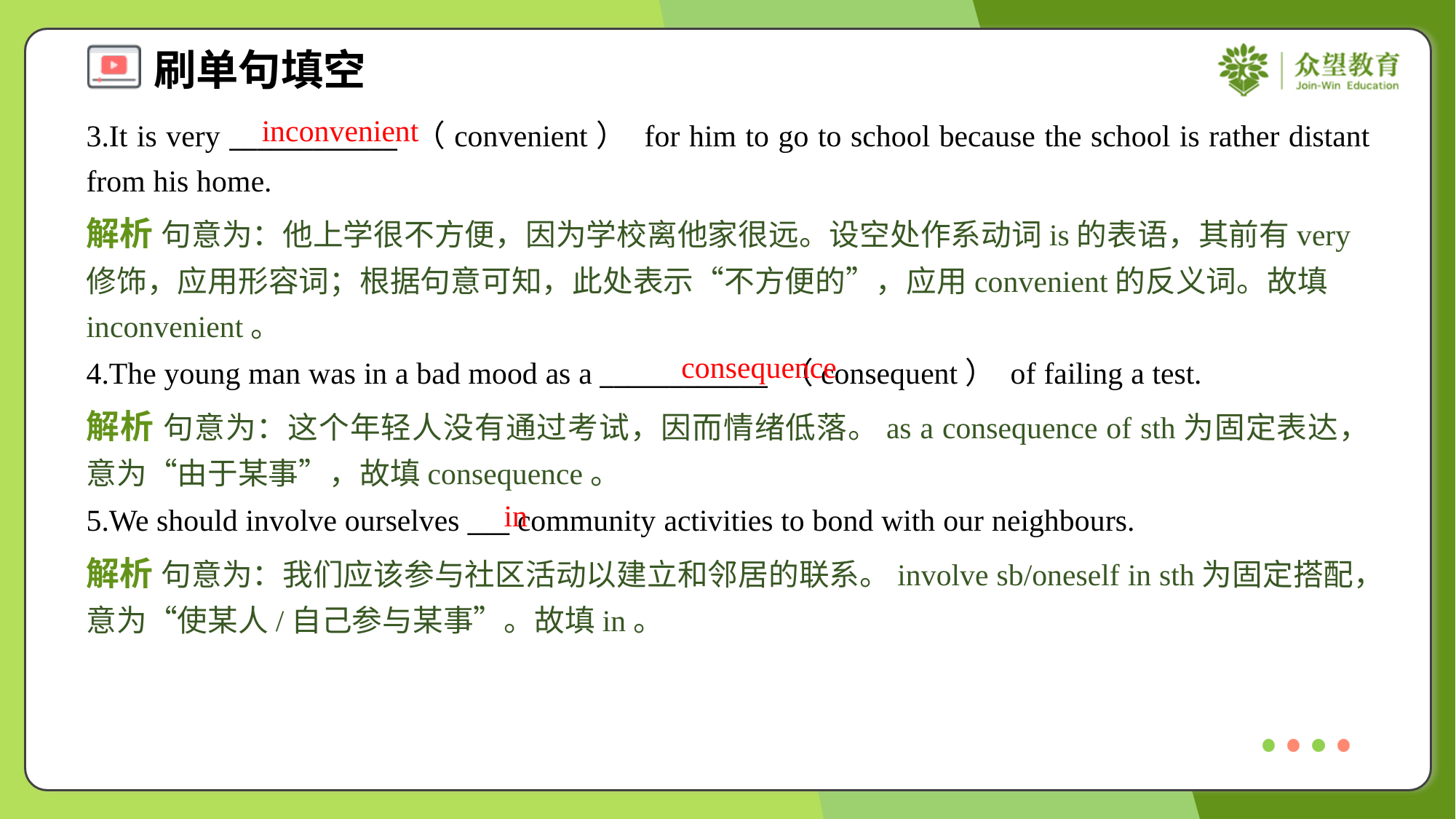

inconvenient
3.It is very ____________ （convenient） for him to go to school because the school is rather distant from his home.
解析 句意为：他上学很不方便，因为学校离他家很远。设空处作系动词is的表语，其前有very修饰，应用形容词；根据句意可知，此处表示“不方便的”，应用convenient的反义词。故填inconvenient。
consequence
4.The young man was in a bad mood as a ____________ （consequent） of failing a test.
解析 句意为：这个年轻人没有通过考试，因而情绪低落。as a consequence of sth为固定表达，意为“由于某事”，故填consequence。
in
5.We should involve ourselves ___ community activities to bond with our neighbours.
解析 句意为：我们应该参与社区活动以建立和邻居的联系。involve sb/oneself in sth为固定搭配，意为“使某人/自己参与某事”。故填in。